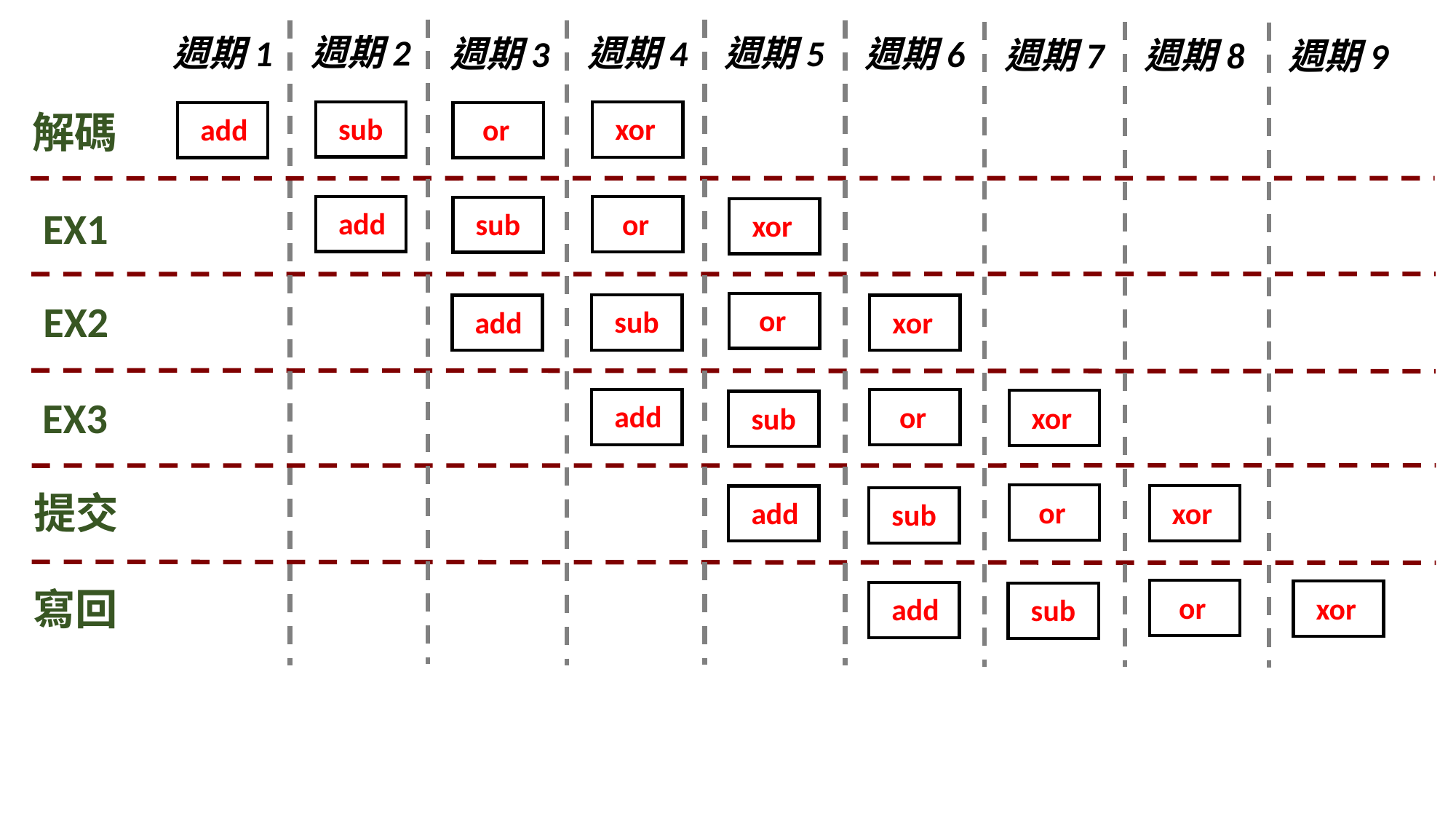

週期2
週期4
週期1
週期5
週期3
週期6
週期7
週期8
週期9
解碼

sub
xor
add
 or
EX1

add
 or
sub
xor
EX2

 or
sub
add
xor
EX3

add
 or
xor
sub
提交

 or

xor
add
sub
寫回

 or

xor
add
sub